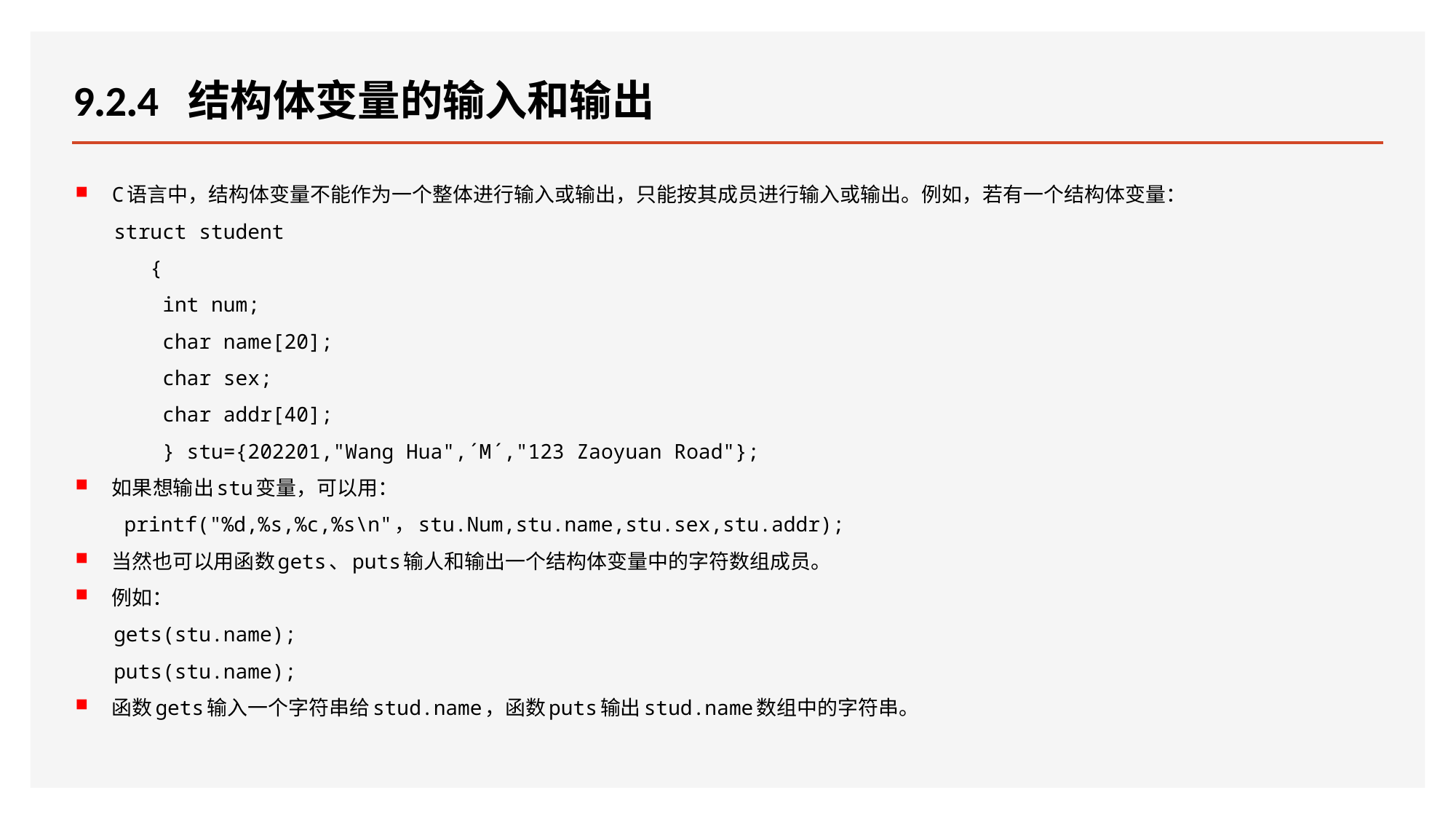

# 9.2.4  结构体变量的输入和输出
C语言中，结构体变量不能作为一个整体进行输入或输出，只能按其成员进行输入或输出。例如，若有一个结构体变量：
struct student
   {
    int num;
    char name[20];
    char sex;
    char addr[40];
    } stu={202201,"Wang Hua",´M´,"123 Zaoyuan Road"};
如果想输出stu变量，可以用：
    printf("%d,%s,%c,%s\n"，stu.Num,stu.name,stu.sex,stu.addr);
当然也可以用函数gets、puts输人和输出一个结构体变量中的字符数组成员。
例如：
gets(stu.name);
puts(stu.name);
函数gets输入一个字符串给stud.name，函数puts输出stud.name数组中的字符串。